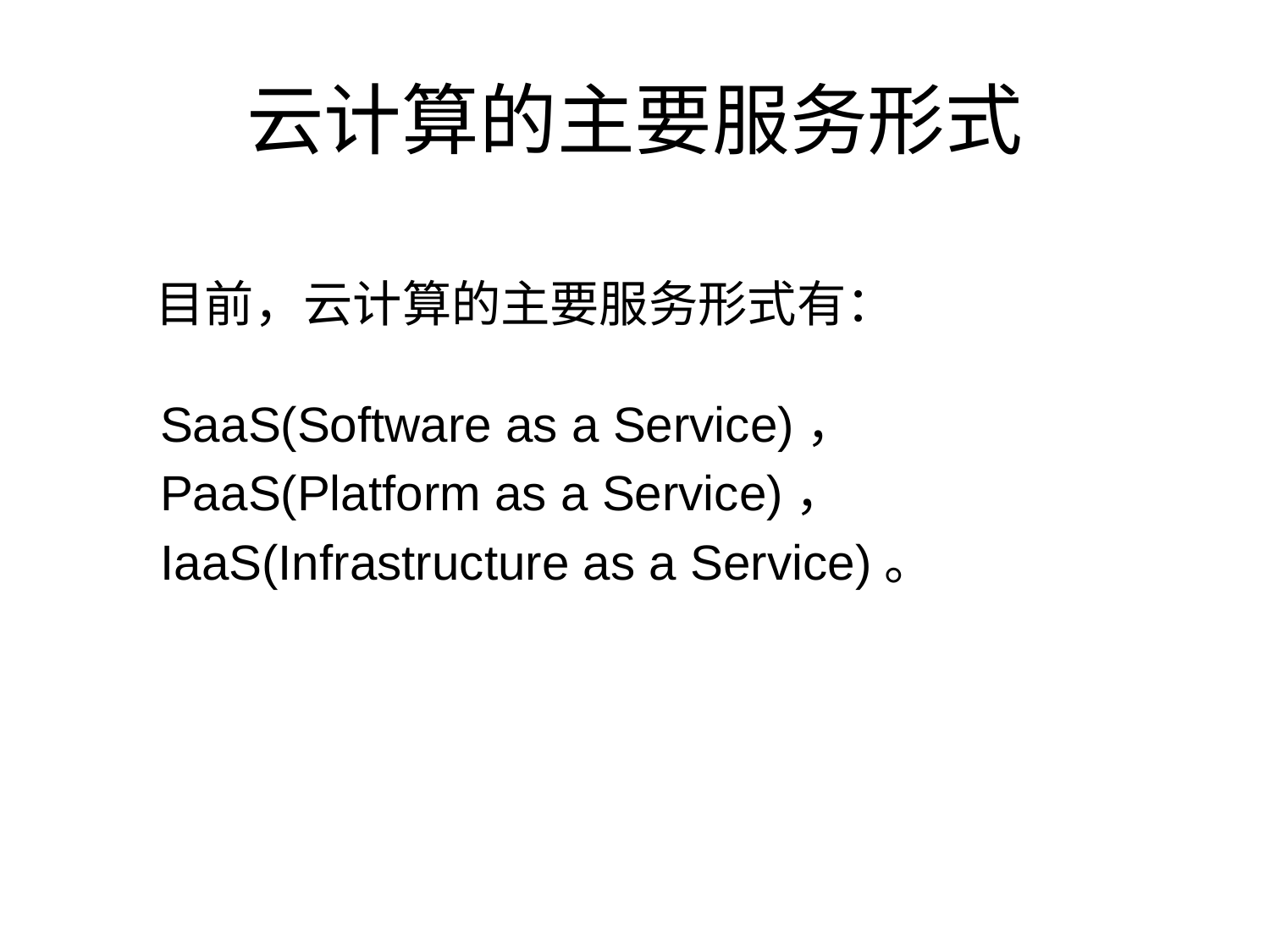

# 云计算的主要服务形式
      目前，云计算的主要服务形式有：
      SaaS(Software as a Service)，
      PaaS(Platform as a Service)，
      IaaS(Infrastructure as a Service)。